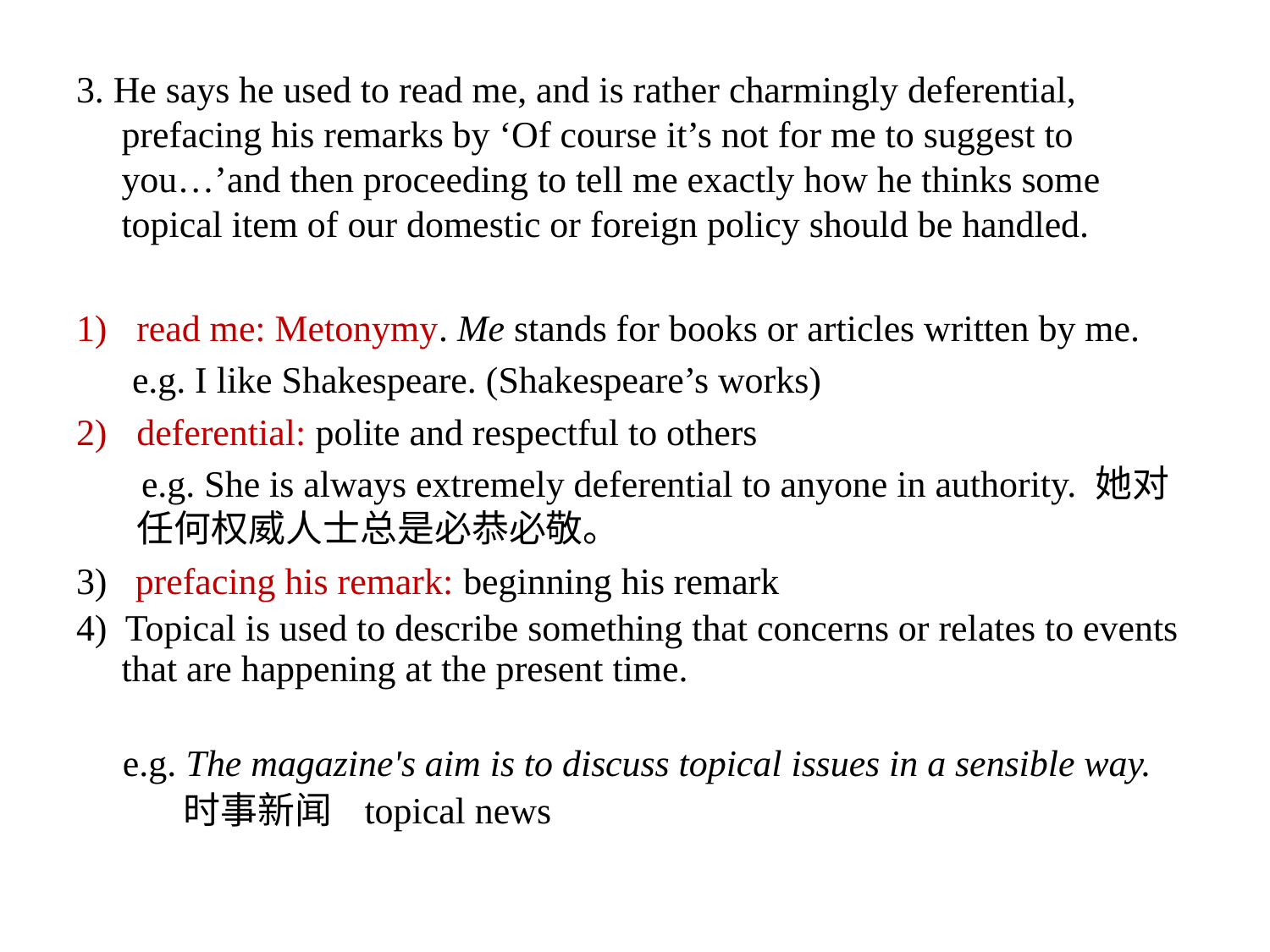

3. He says he used to read me, and is rather charmingly deferential, prefacing his remarks by ‘Of course it’s not for me to suggest to you…’and then proceeding to tell me exactly how he thinks some topical item of our domestic or foreign policy should be handled.

read me: Metonymy. Me stands for books or articles written by me.
      e.g. I like Shakespeare. (Shakespeare’s works)
deferential: polite and respectful to others
       e.g. She is always extremely deferential to anyone in authority. 她对任何权威人士总是必恭必敬。
3)   prefacing his remark: beginning his remark
4)  Topical is used to describe something that concerns or relates to events that are happening at the present time.

     e.g. The magazine's aim is to discuss topical issues in a sensible way.
            时事新闻   topical news